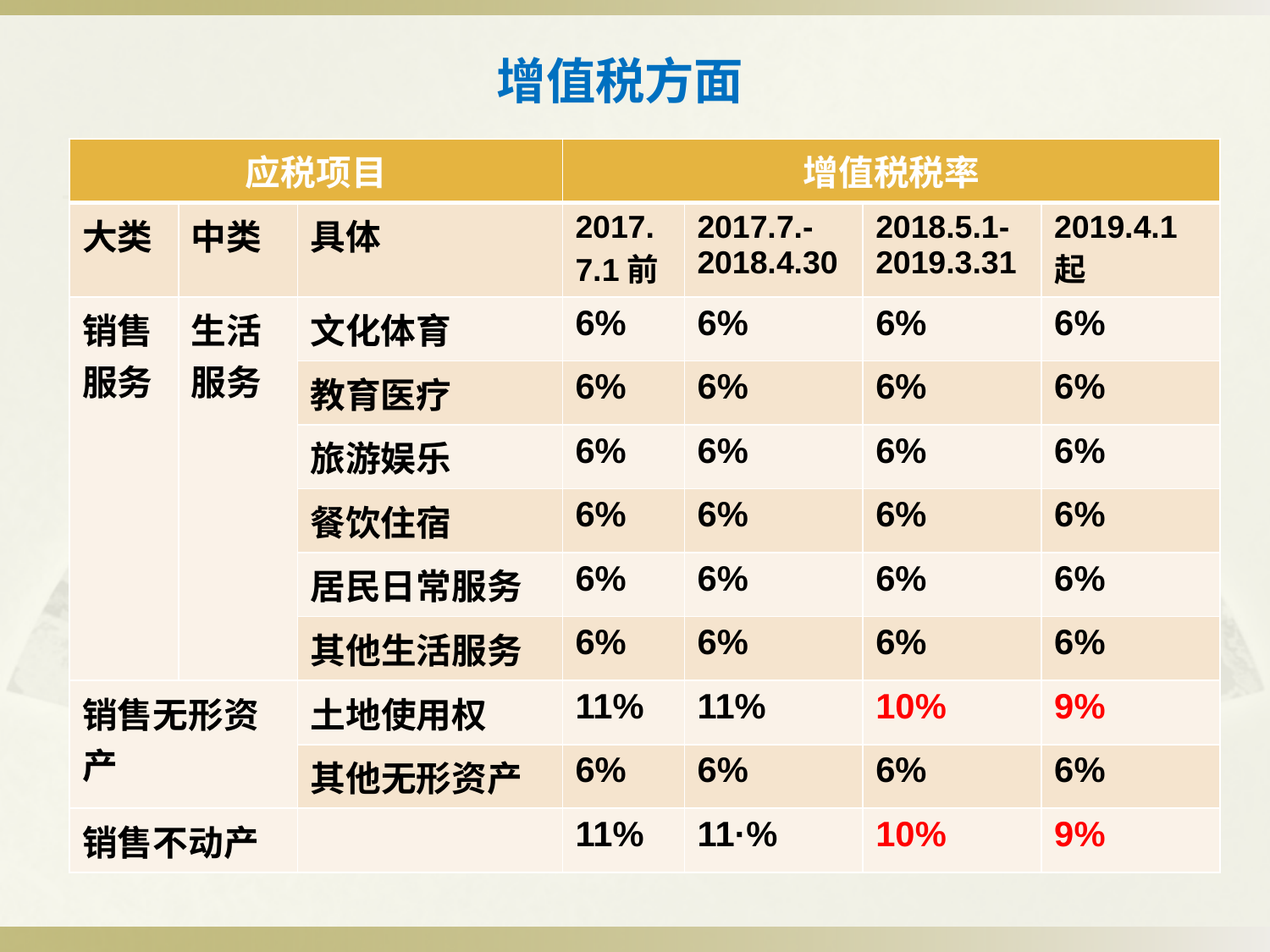

# 增值税方面
| 应税项目 |  |  | 增值税税率 |  |  |  |
| --- | --- | --- | --- | --- | --- | --- |
| 大类 | 中类 | 具体 | 2017.7.1前 | 2017.7.-2018.4.30 | 2018.5.1-2019.3.31 | 2019.4.1起 |
| 销售服务 | 生活服务 | 文化体育 | 6% | 6% | 6% | 6% |
|  |  | 教育医疗 | 6% | 6% | 6% | 6% |
|  |  | 旅游娱乐 | 6% | 6% | 6% | 6% |
|  |  | 餐饮住宿 | 6% | 6% | 6% | 6% |
|  |  | 居民日常服务 | 6% | 6% | 6% | 6% |
|  |  | 其他生活服务 | 6% | 6% | 6% | 6% |
| 销售无形资产 |  | 土地使用权 | 11% | 11% | 10% | 9% |
|  |  | 其他无形资产 | 6% | 6% | 6% | 6% |
| 销售不动产 |  |  | 11% | 11·% | 10% | 9% |